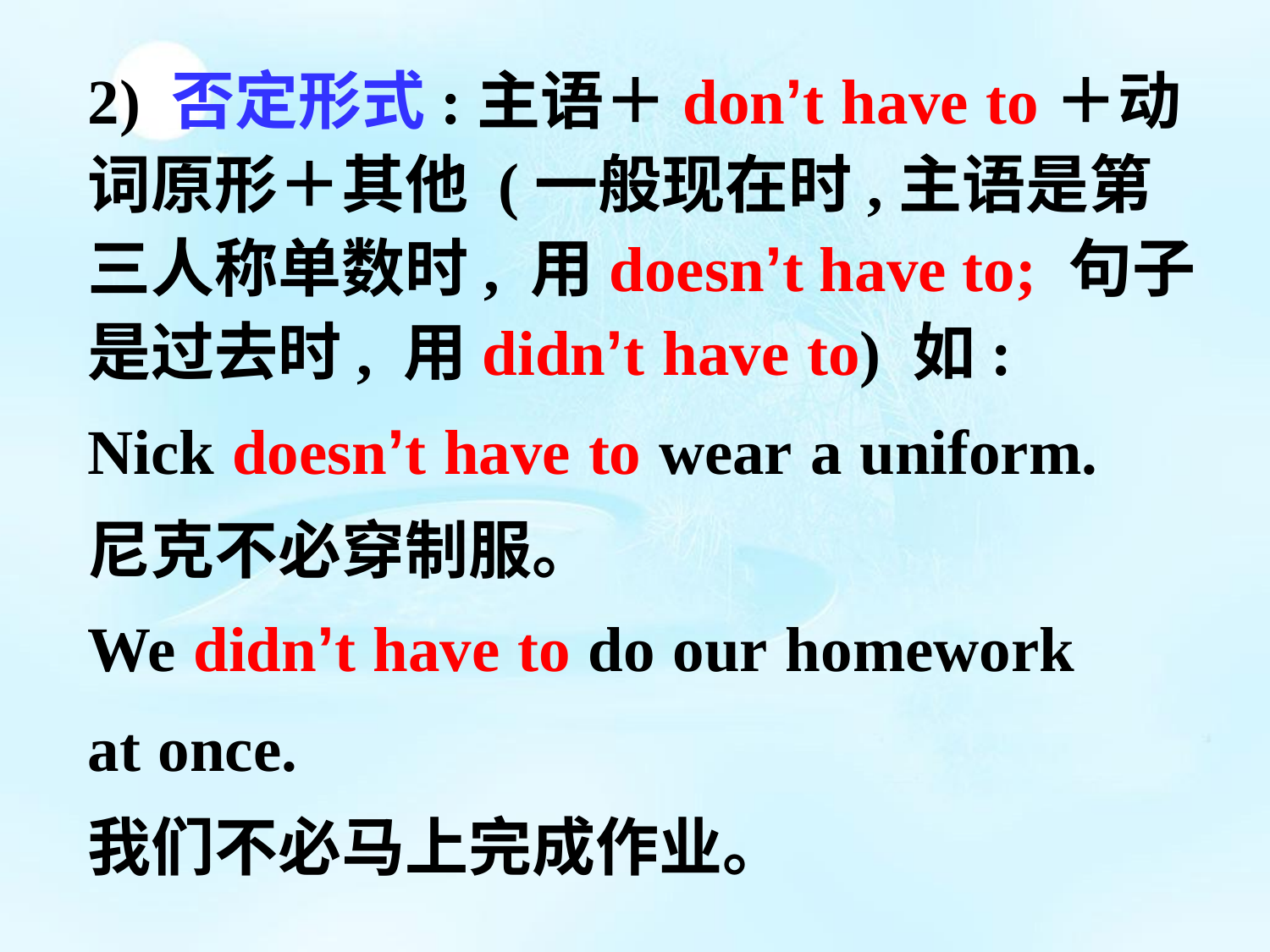

2) 否定形式:主语＋don’t have to＋动
词原形＋其他 (一般现在时,主语是第
三人称单数时, 用doesn’t have to; 句子
是过去时, 用didn’t have to) 如:
Nick doesn’t have to wear a uniform.
尼克不必穿制服。
We didn’t have to do our homework
at once.
我们不必马上完成作业。